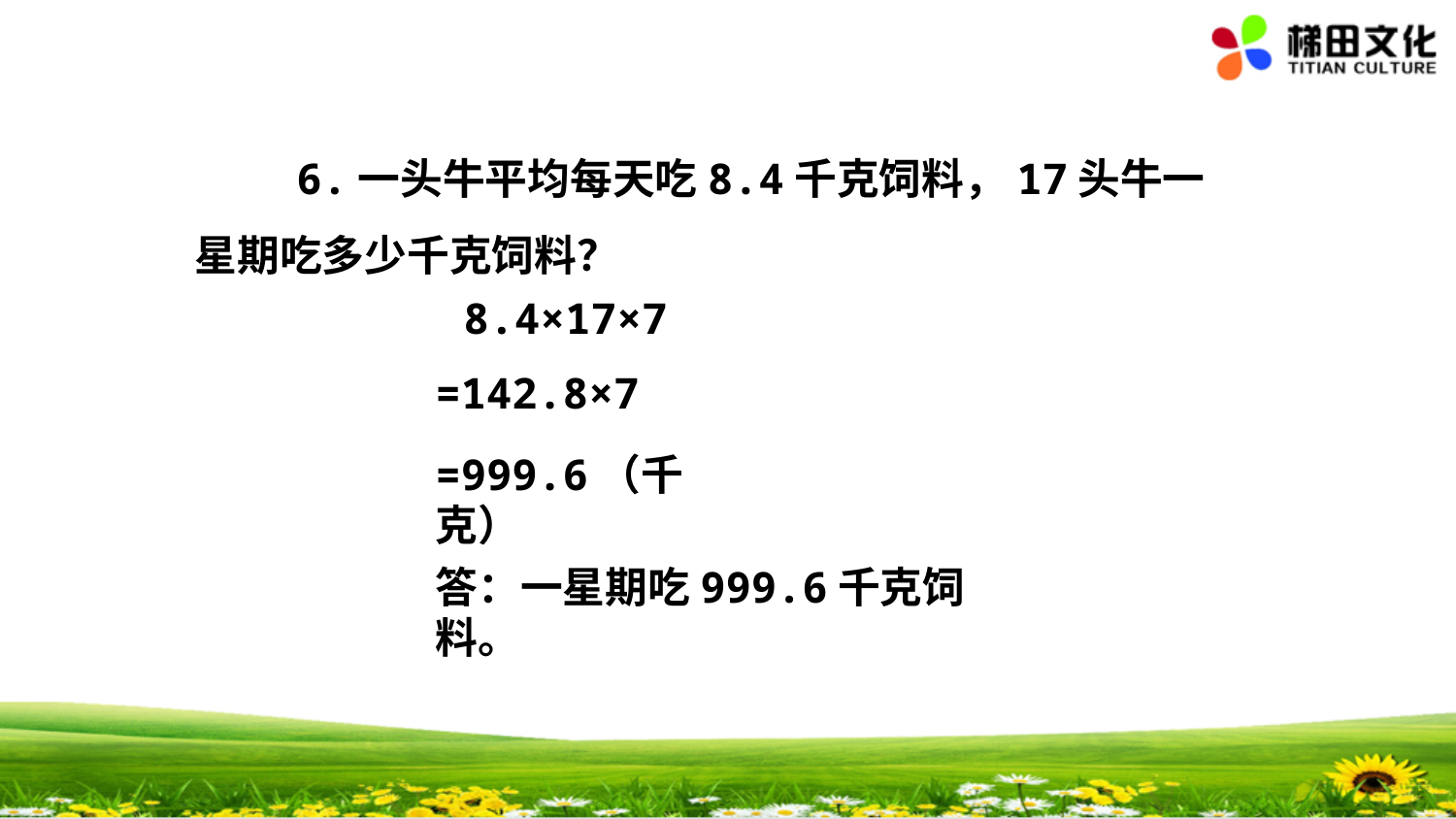

6.一头牛平均每天吃8.4千克饲料，17头牛一星期吃多少千克饲料？
8.4×17×7
=142.8×7
=999.6（千克）
答：一星期吃999.6千克饲料。